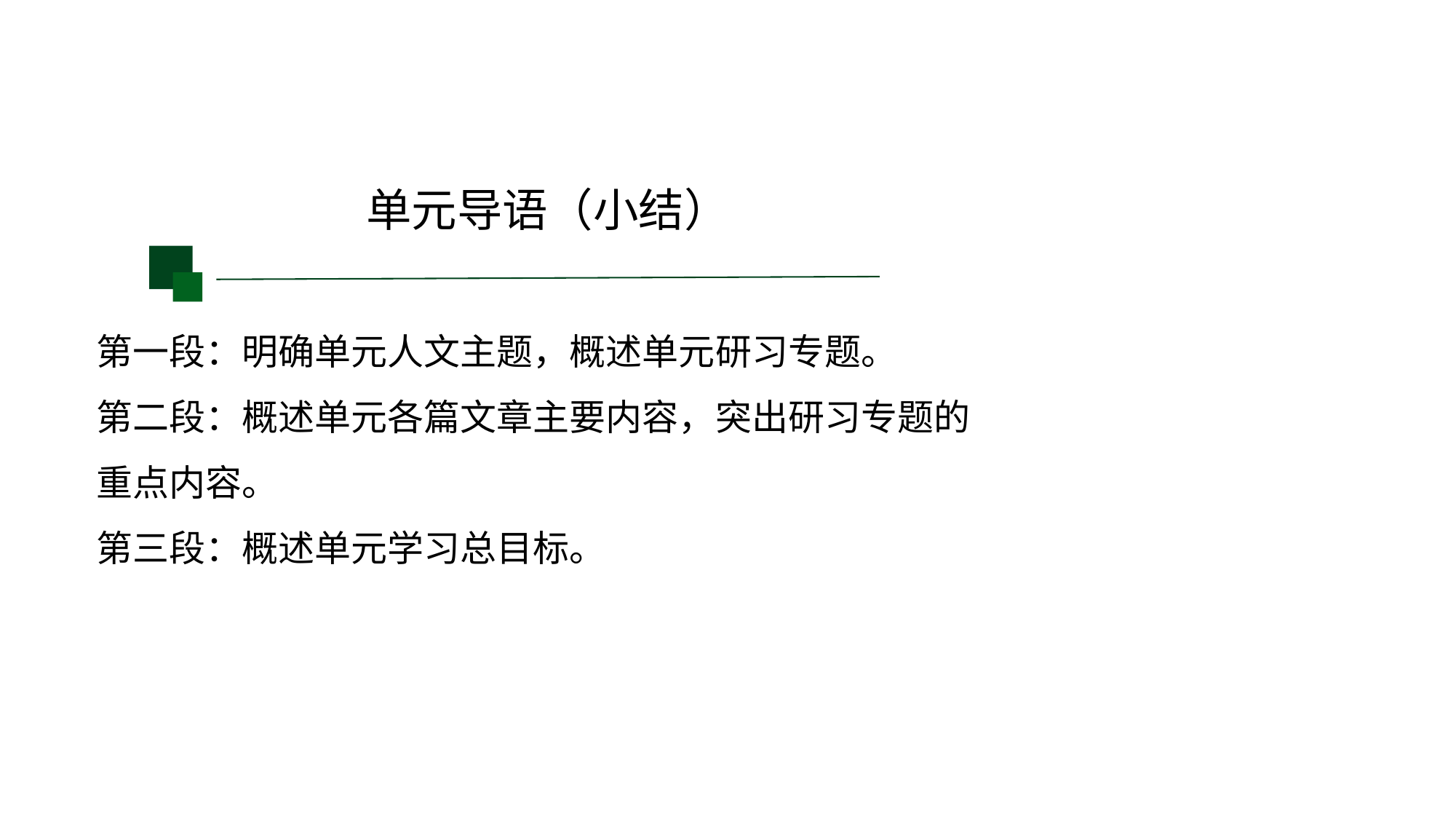

单元导语（小结）

第一段：明确单元人文主题，概述单元研习专题。
第二段：概述单元各篇文章主要内容，突出研习专题的重点内容。
第三段：概述单元学习总目标。